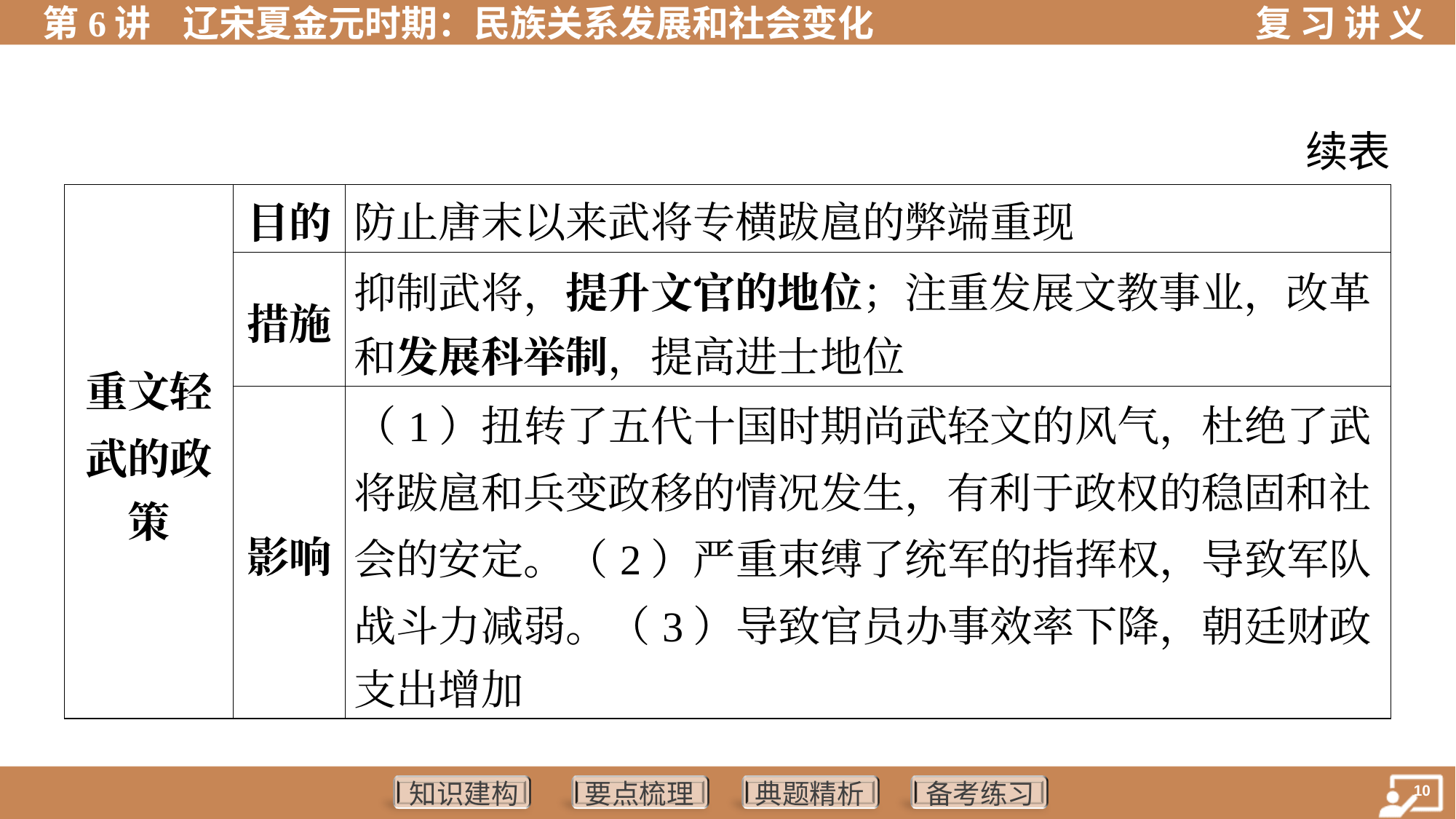

续表
| 重文轻 武的政 策 | 目的 | 防止唐末以来武将专横跋扈的弊端重现 |  |  |  |
| --- | --- | --- | --- | --- | --- |
|  | 措施 | 抑制武将，提升文官的地位；注重发展文教事业，改革 和发展科举制，提高进士地位 |  |  |  |
|  | 影响 | （1）扭转了五代十国时期尚武轻文的风气，杜绝了武 将跋扈和兵变政移的情况发生，有利于政权的稳固和社 会的安定。（2）严重束缚了统军的指挥权，导致军队 战斗力减弱。（3）导致官员办事效率下降，朝廷财政 支出增加 |  |  |  |